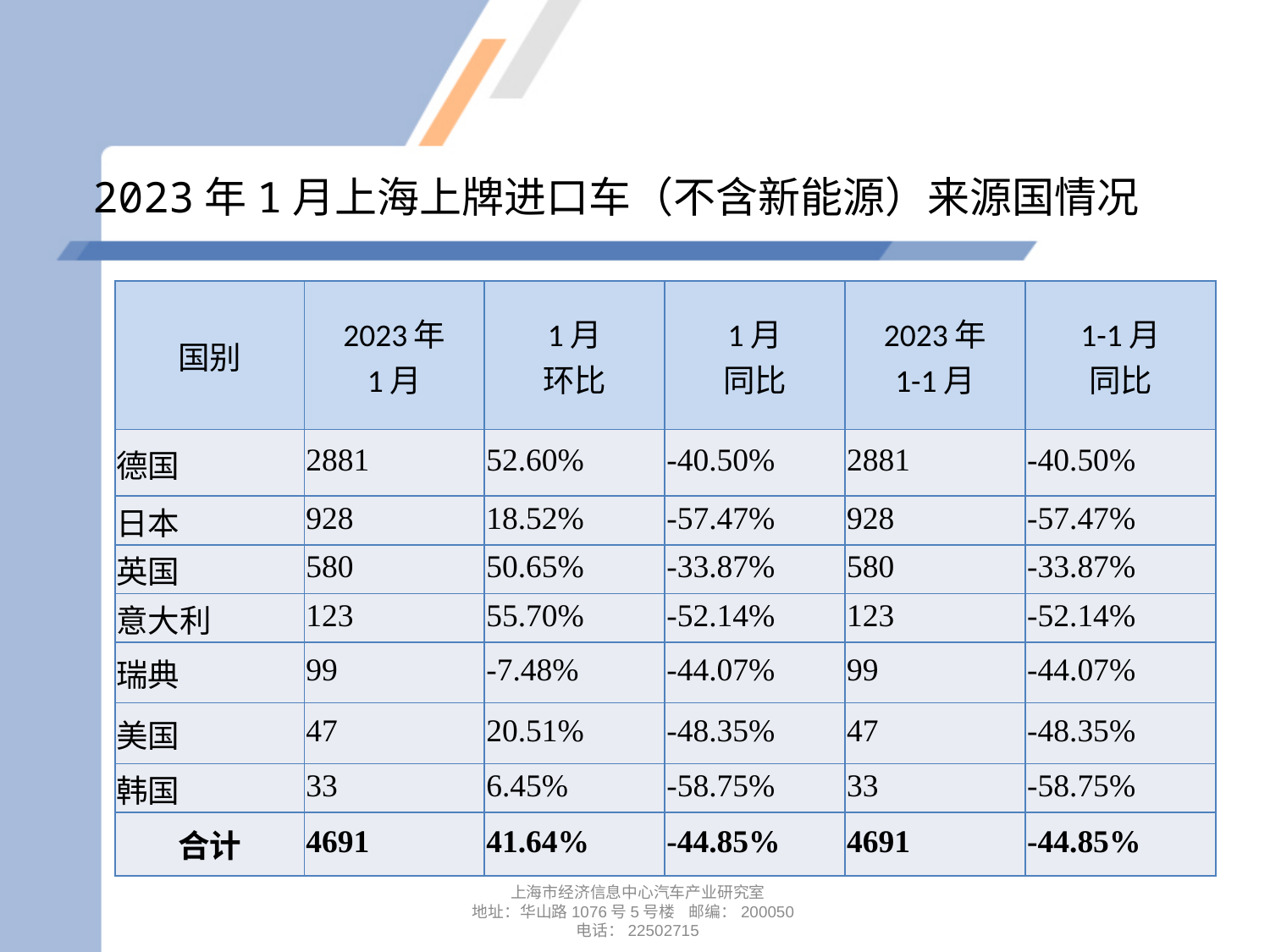

# 2023年1月上海上牌进口车（不含新能源）来源国情况
| 国别 | 2023年 1月 | 1月 环比 | 1月 同比 | 2023年 1-1月 | 1-1月 同比 |
| --- | --- | --- | --- | --- | --- |
| 德国 | 2881 | 52.60% | -40.50% | 2881 | -40.50% |
| 日本 | 928 | 18.52% | -57.47% | 928 | -57.47% |
| 英国 | 580 | 50.65% | -33.87% | 580 | -33.87% |
| 意大利 | 123 | 55.70% | -52.14% | 123 | -52.14% |
| 瑞典 | 99 | -7.48% | -44.07% | 99 | -44.07% |
| 美国 | 47 | 20.51% | -48.35% | 47 | -48.35% |
| 韩国 | 33 | 6.45% | -58.75% | 33 | -58.75% |
| 合计 | 4691 | 41.64% | -44.85% | 4691 | -44.85% |

5
上海市经济信息中心汽车产业研究室
地址：华山路1076号5号楼    邮编：200050
电话：22502715